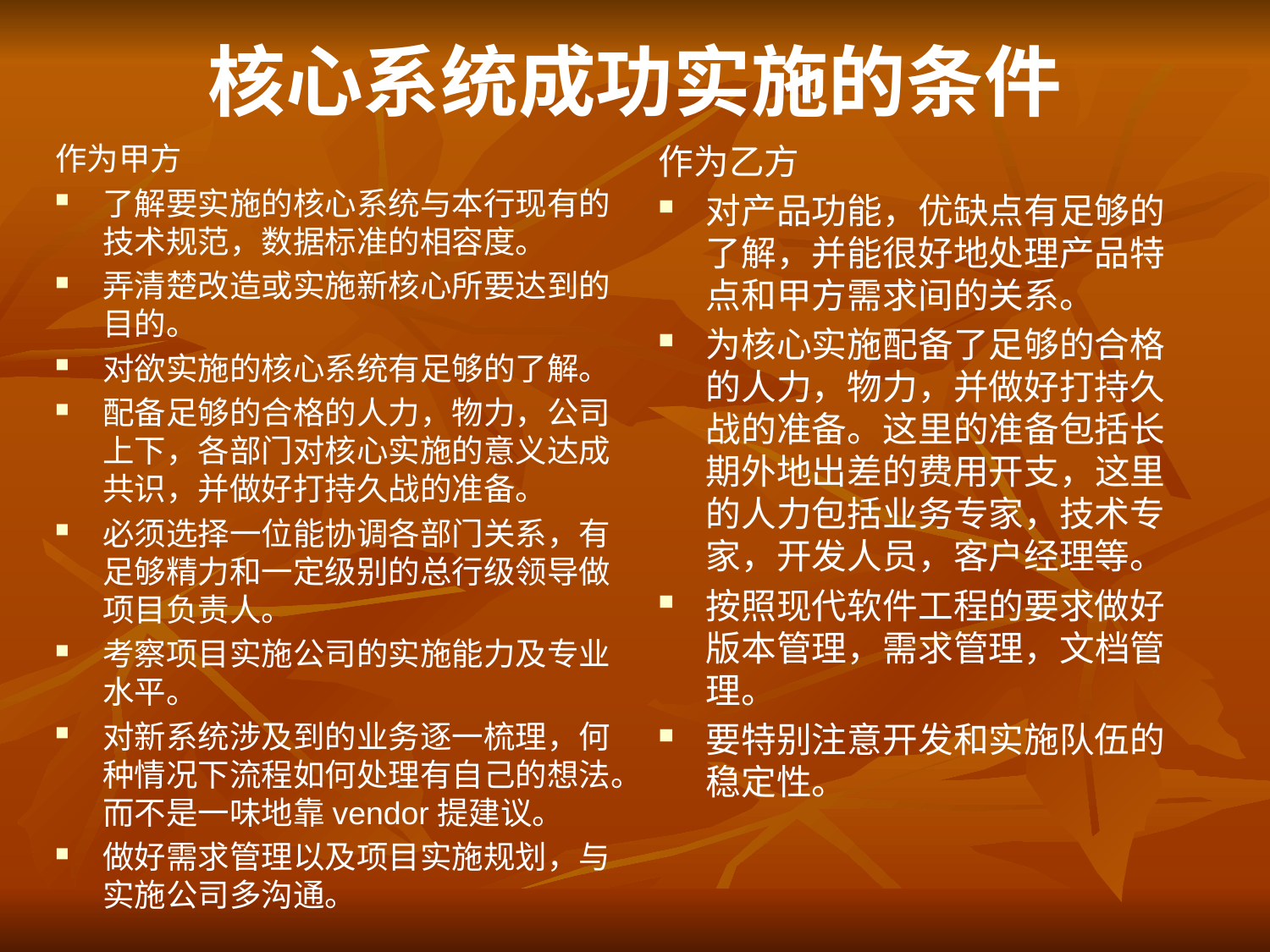

# 核心系统成功实施的条件
作为甲方
了解要实施的核心系统与本行现有的技术规范，数据标准的相容度。
弄清楚改造或实施新核心所要达到的目的。
对欲实施的核心系统有足够的了解。
配备足够的合格的人力，物力，公司上下，各部门对核心实施的意义达成共识，并做好打持久战的准备。
必须选择一位能协调各部门关系，有足够精力和一定级别的总行级领导做项目负责人。
考察项目实施公司的实施能力及专业水平。
对新系统涉及到的业务逐一梳理，何种情况下流程如何处理有自己的想法。而不是一味地靠vendor提建议。
做好需求管理以及项目实施规划，与实施公司多沟通。
作为乙方
对产品功能，优缺点有足够的了解，并能很好地处理产品特点和甲方需求间的关系。
为核心实施配备了足够的合格的人力，物力，并做好打持久战的准备。这里的准备包括长期外地出差的费用开支，这里的人力包括业务专家，技术专家，开发人员，客户经理等。
按照现代软件工程的要求做好版本管理，需求管理，文档管理。
要特别注意开发和实施队伍的稳定性。